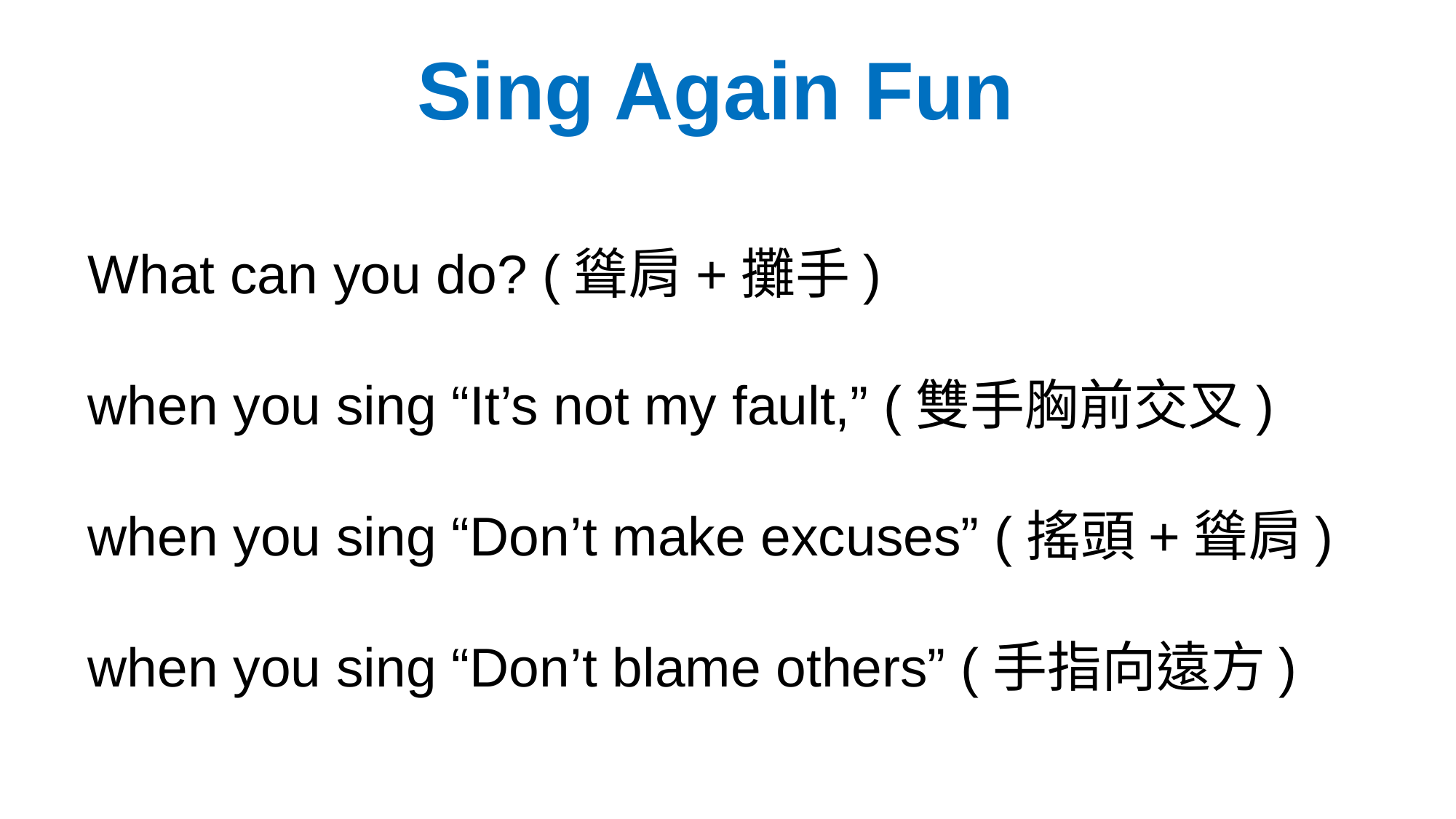

Sing Again Fun
What can you do? (聳肩+攤手)

when you sing “It’s not my fault,” (雙手胸前交叉)

when you sing “Don’t make excuses” (搖頭+聳肩)

when you sing “Don’t blame others” (手指向遠方)